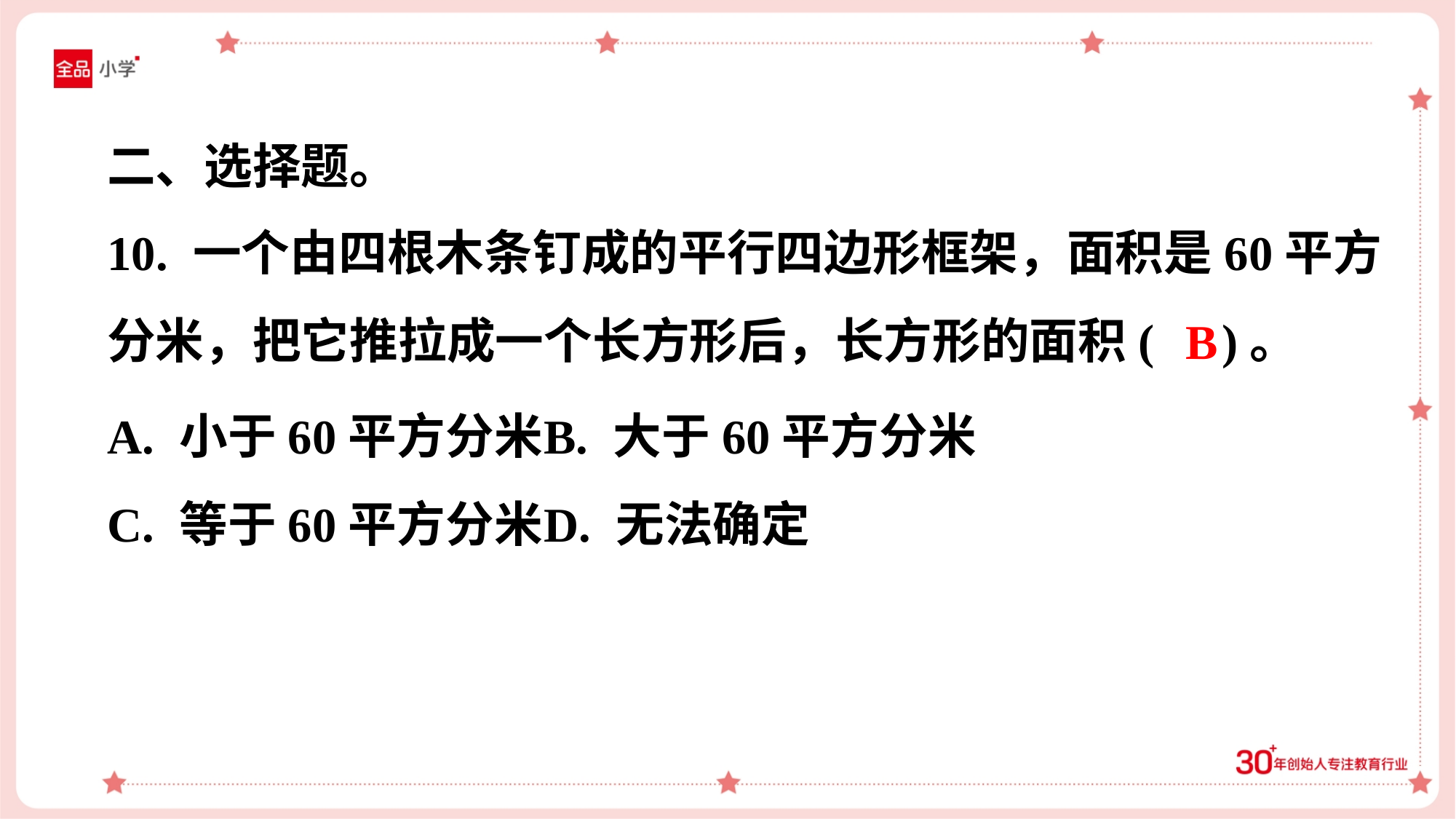

二、选择题。
10. 一个由四根木条钉成的平行四边形框架，面积是60平方
分米，把它推拉成一个长方形后，长方形的面积(     )。
B
A. 小于60平方分米	B. 大于60平方分米
C. 等于60平方分米	D. 无法确定